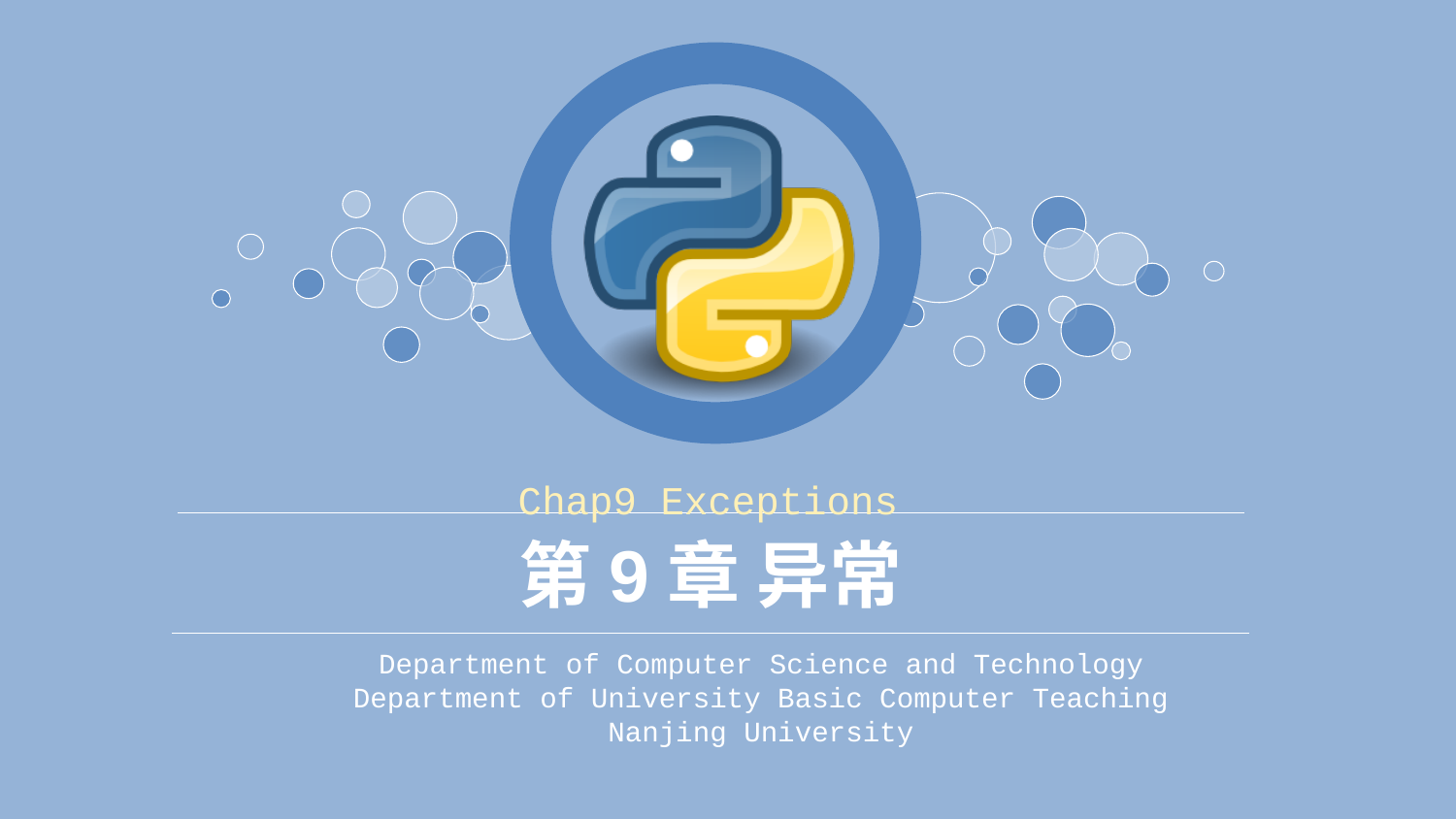

Chap9 Exceptions
# 第9章 异常
Department of Computer Science and Technology
Department of University Basic Computer Teaching
Nanjing University